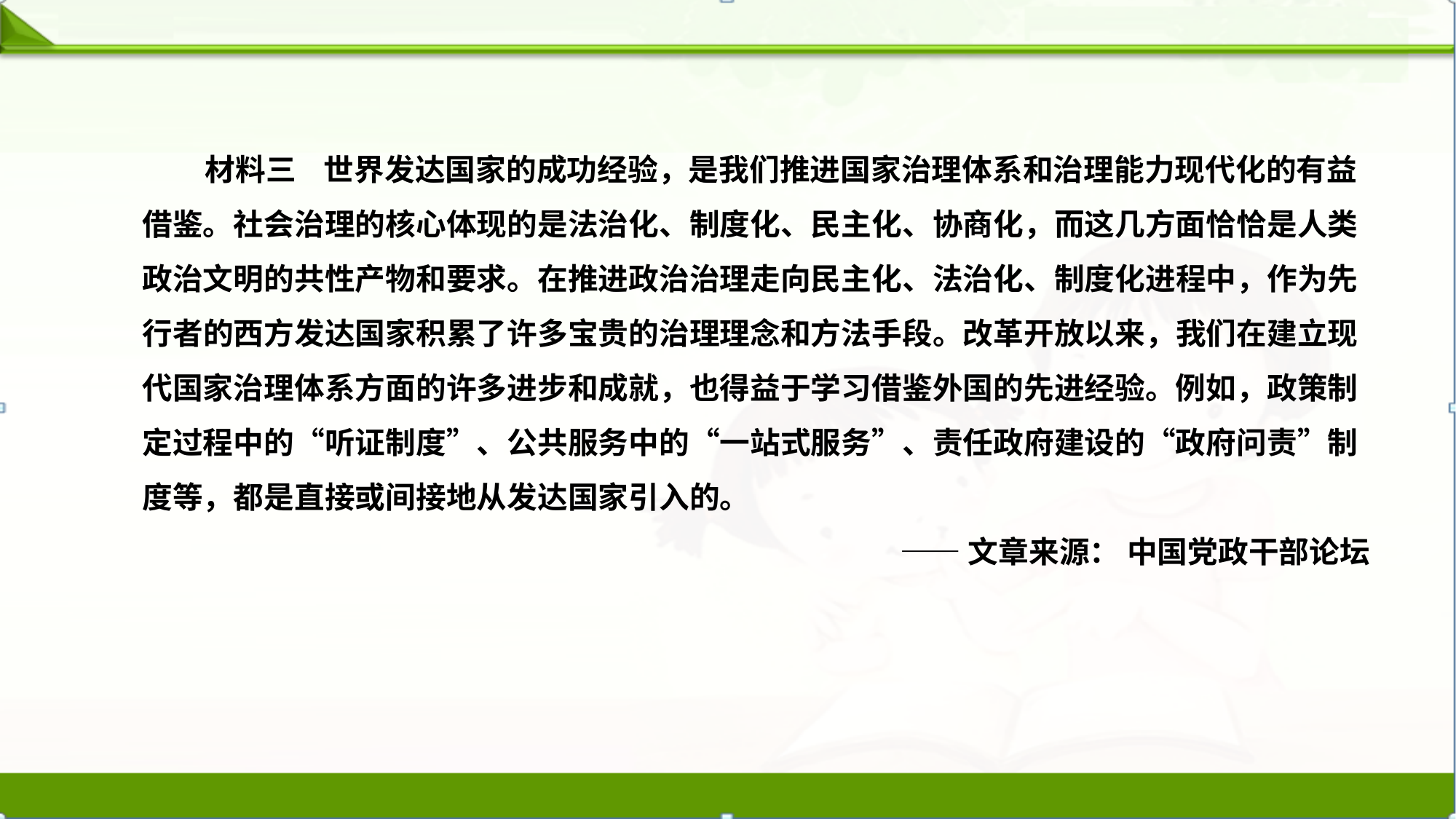

材料三    世界发达国家的成功经验，是我们推进国家治理体系和治理能力现代化的有益借鉴。社会治理的核心体现的是法治化、制度化、民主化、协商化，而这几方面恰恰是人类政治文明的共性产物和要求。在推进政治治理走向民主化、法治化、制度化进程中，作为先行者的西方发达国家积累了许多宝贵的治理理念和方法手段。改革开放以来，我们在建立现代国家治理体系方面的许多进步和成就，也得益于学习借鉴外国的先进经验。例如，政策制定过程中的“听证制度”、公共服务中的“一站式服务”、责任政府建设的“政府问责”制度等，都是直接或间接地从发达国家引入的。
——文章来源： 中国党政干部论坛